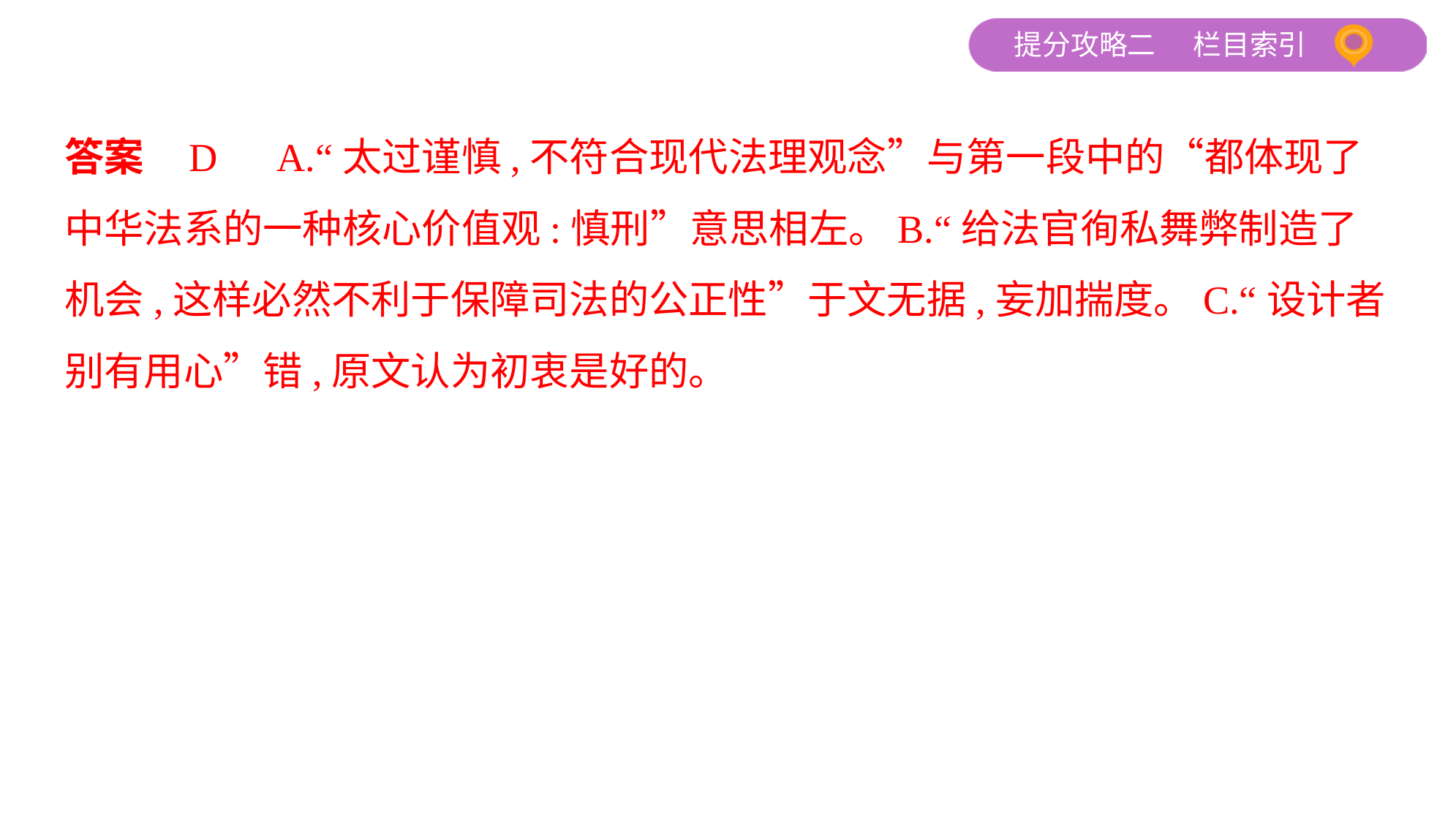

答案    D　A.“太过谨慎,不符合现代法理观念”与第一段中的“都体现了
中华法系的一种核心价值观:慎刑”意思相左。B.“给法官徇私舞弊制造了
机会,这样必然不利于保障司法的公正性”于文无据,妄加揣度。C.“设计者
别有用心”错,原文认为初衷是好的。